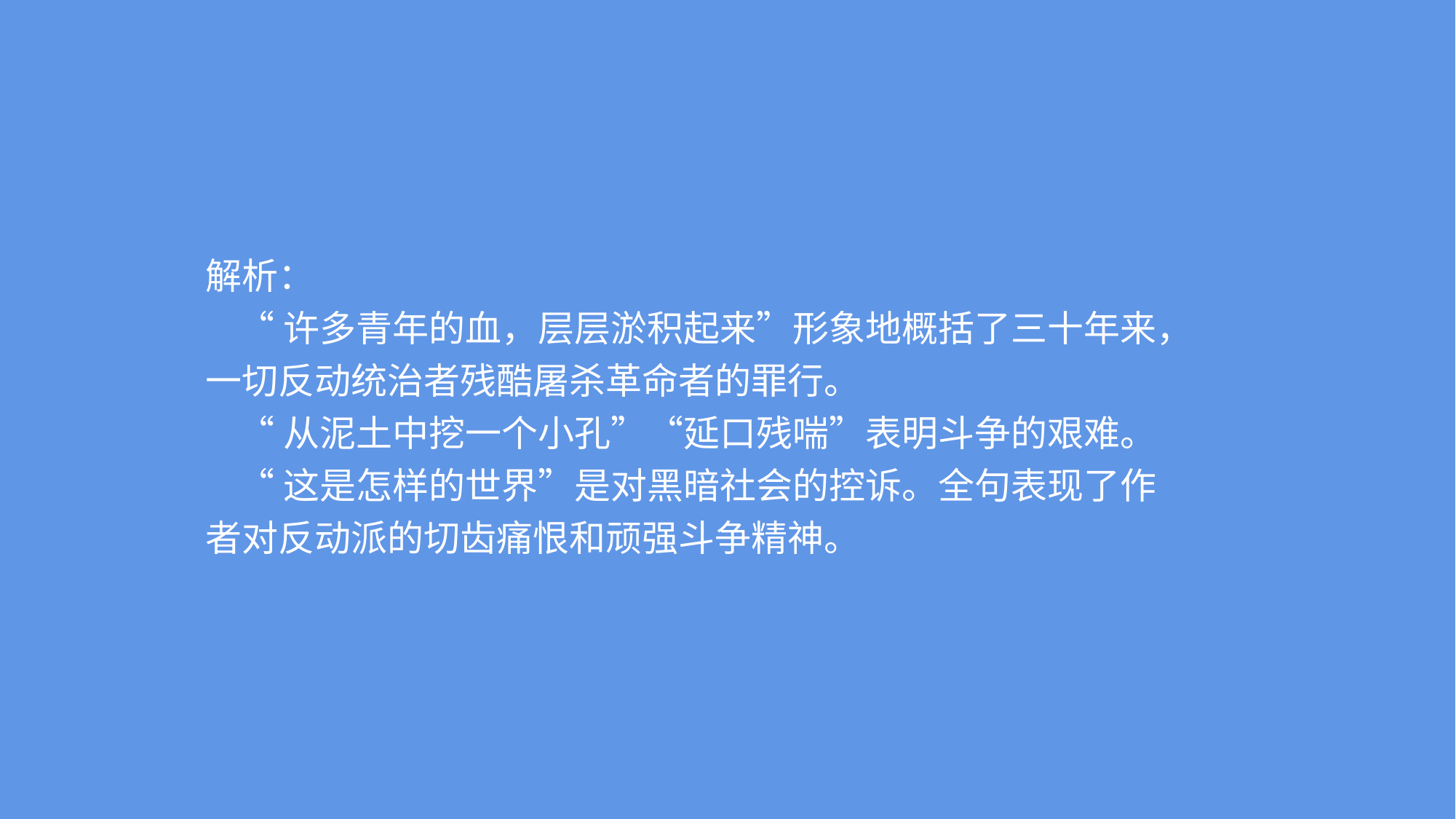

解析：
    “许多青年的血，层层淤积起来”形象地概括了三十年来，一切反动统治者残酷屠杀革命者的罪行。
    “从泥土中挖一个小孔”“延口残喘”表明斗争的艰难。
    “这是怎样的世界”是对黑暗社会的控诉。全句表现了作者对反动派的切齿痛恨和顽强斗争精神。